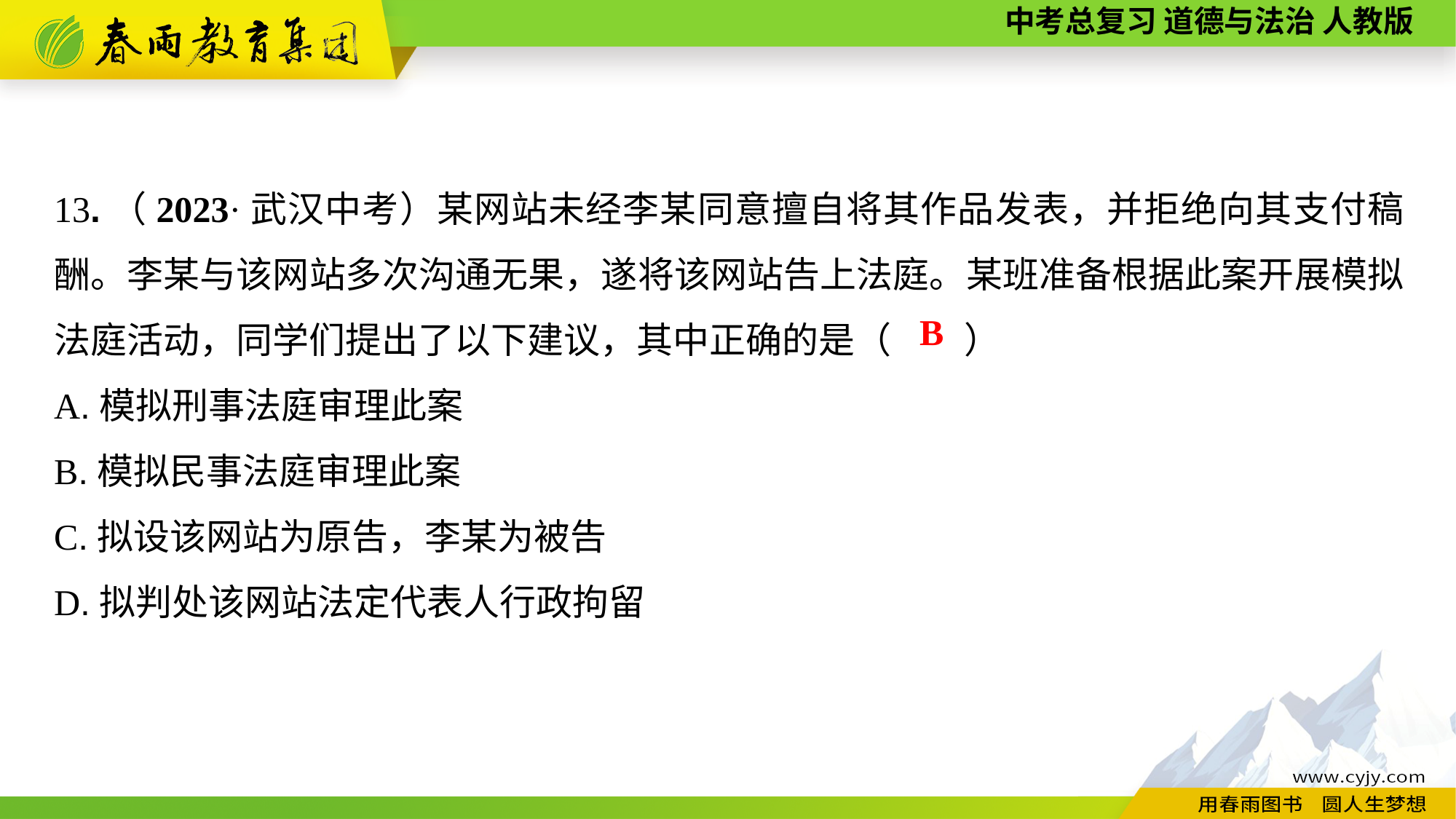

13.（2023·武汉中考）某网站未经李某同意擅自将其作品发表，并拒绝向其支付稿酬。李某与该网站多次沟通无果，遂将该网站告上法庭。某班准备根据此案开展模拟法庭活动，同学们提出了以下建议，其中正确的是（　　）
A.模拟刑事法庭审理此案
B.模拟民事法庭审理此案
C.拟设该网站为原告，李某为被告
D.拟判处该网站法定代表人行政拘留
B